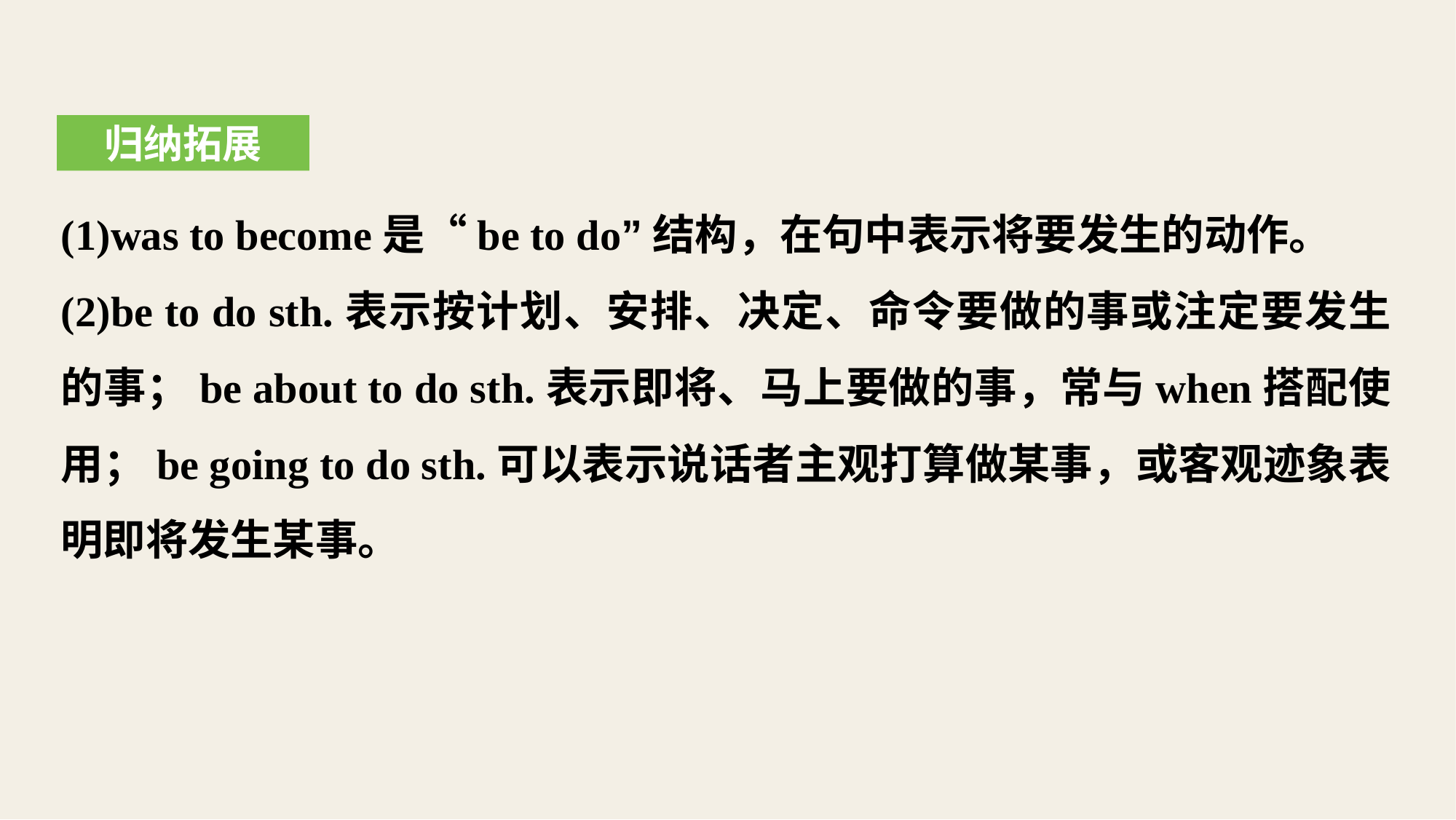

归纳拓展
(1)was to become是“be to do”结构，在句中表示将要发生的动作。
(2)be to do sth.表示按计划、安排、决定、命令要做的事或注定要发生的事；be about to do sth.表示即将、马上要做的事，常与when搭配使用；be going to do sth.可以表示说话者主观打算做某事，或客观迹象表明即将发生某事。